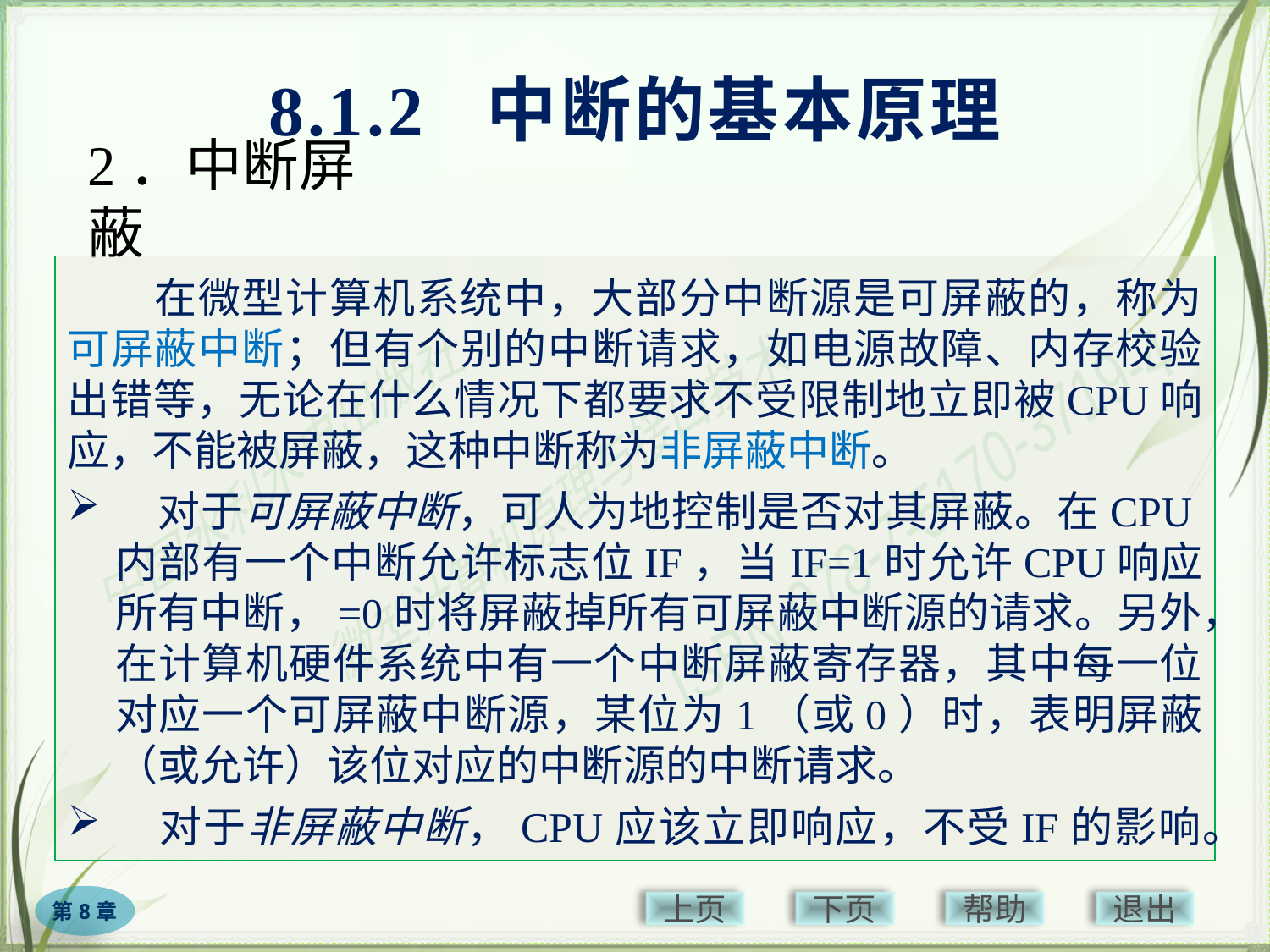

8.1.2  中断的基本原理
# 2．中断屏蔽
　　在微型计算机系统中，大部分中断源是可屏蔽的，称为可屏蔽中断；但有个别的中断请求，如电源故障、内存校验出错等，无论在什么情况下都要求不受限制地立即被CPU响应，不能被屏蔽，这种中断称为非屏蔽中断。
　对于可屏蔽中断，可人为地控制是否对其屏蔽。在CPU内部有一个中断允许标志位IF，当IF=1时允许CPU响应所有中断，=0时将屏蔽掉所有可屏蔽中断源的请求。另外，在计算机硬件系统中有一个中断屏蔽寄存器，其中每一位对应一个可屏蔽中断源，某位为1（或0）时，表明屏蔽（或允许）该位对应的中断源的中断请求。
　对于非屏蔽中断，CPU应该立即响应，不受IF的影响。